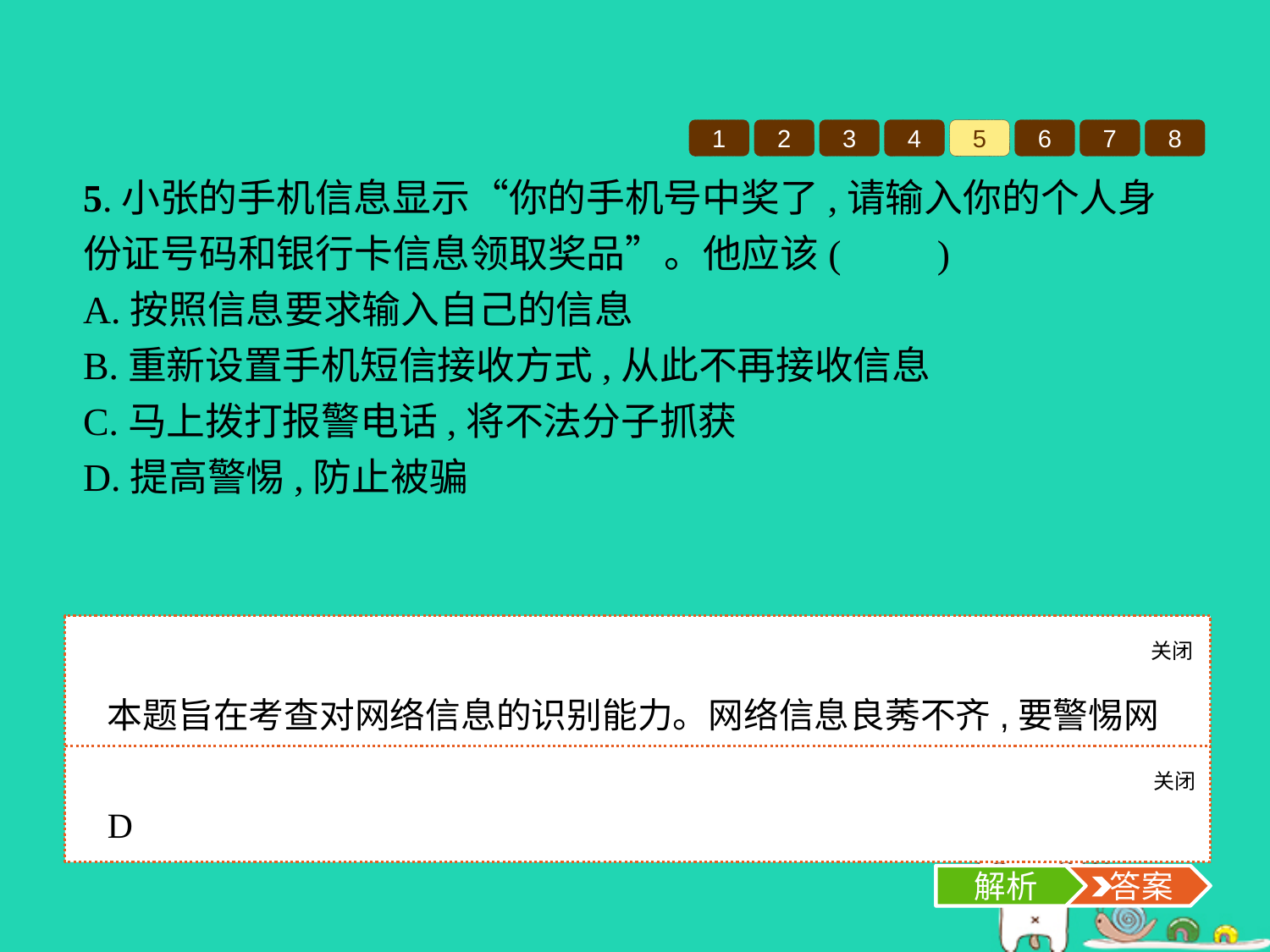

1
2
3
4
5
6
7
8
5.小张的手机信息显示“你的手机号中奖了,请输入你的个人身份证号码和银行卡信息领取奖品”。他应该(　　)
A.按照信息要求输入自己的信息
B.重新设置手机短信接收方式,从此不再接收信息
C.马上拨打报警电话,将不法分子抓获
D.提高警惕,防止被骗

关闭
解析

本题旨在考查对网络信息的识别能力。网络信息良莠不齐,要警惕网络中的陷阱,提高警惕,防止被骗。

关闭
解析
  答案

D
解析
  答案